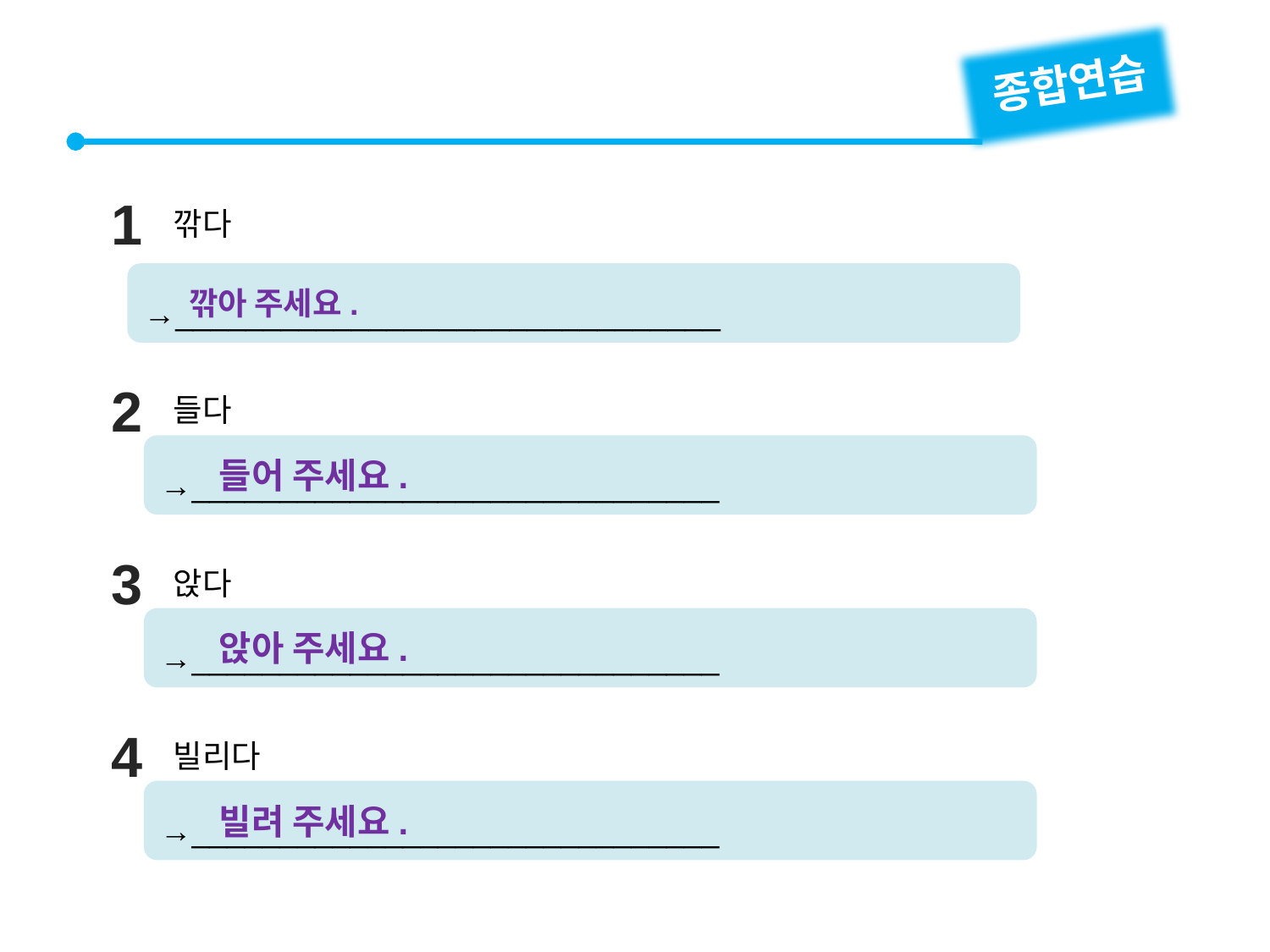

종합연습
1
깎다
→_______________________________
깎아 주세요.
2
들다
→______________________________
들어 주세요.
3
앉다
→______________________________
앉아 주세요.
4
빌리다
→______________________________
빌려 주세요.